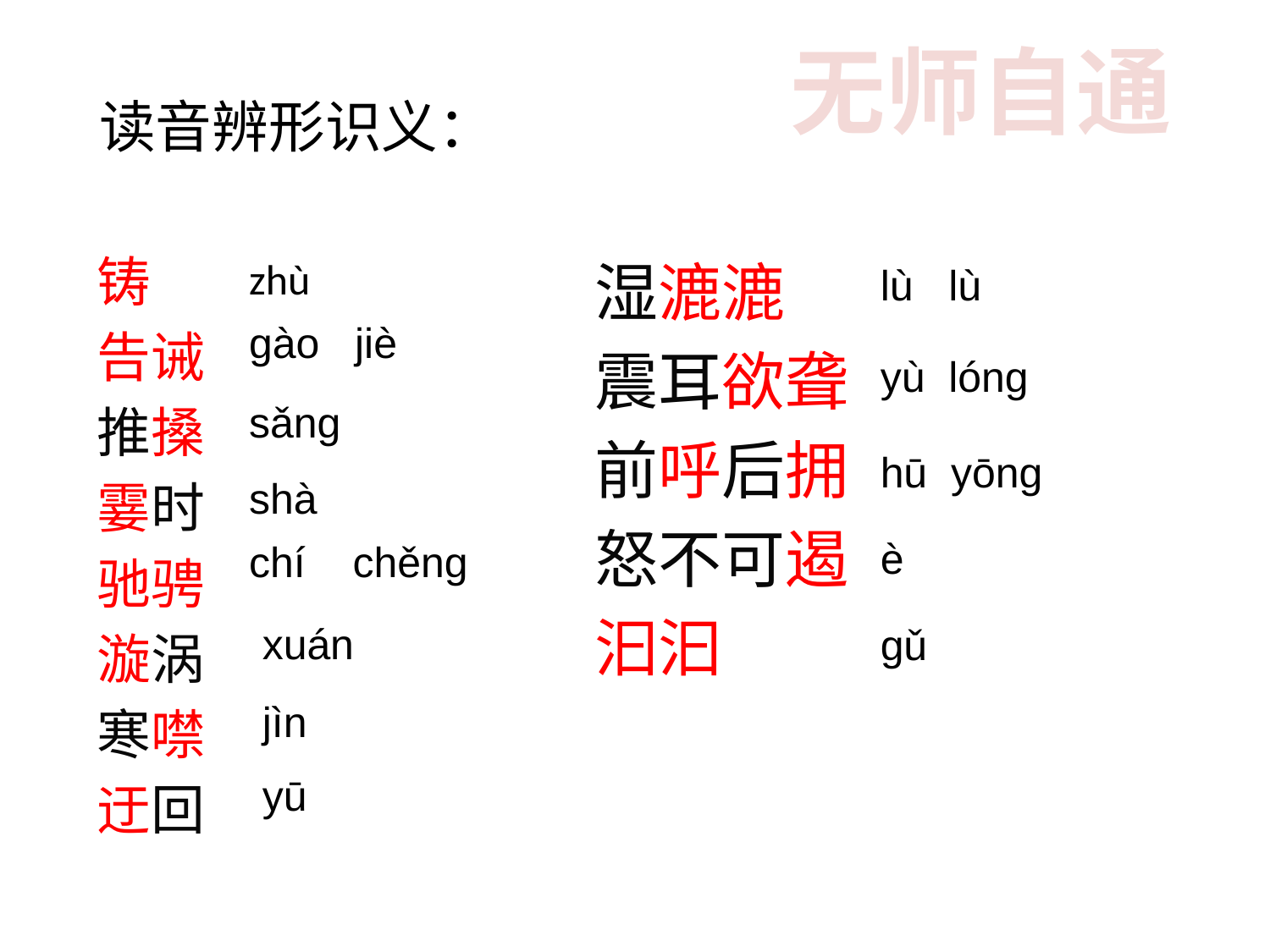

无师自通
读音辨形识义：

铸
告诫
推搡
霎时
驰骋
漩涡
寒噤
迂回
湿漉漉
震耳欲聋
前呼后拥
怒不可遏
汩汩
zhù
lù   lù
ɡào   jiè
yù  lóng
sǎng
hū  yōng
shà
è
chí    chěng
xuán
gǔ
jìn
yū